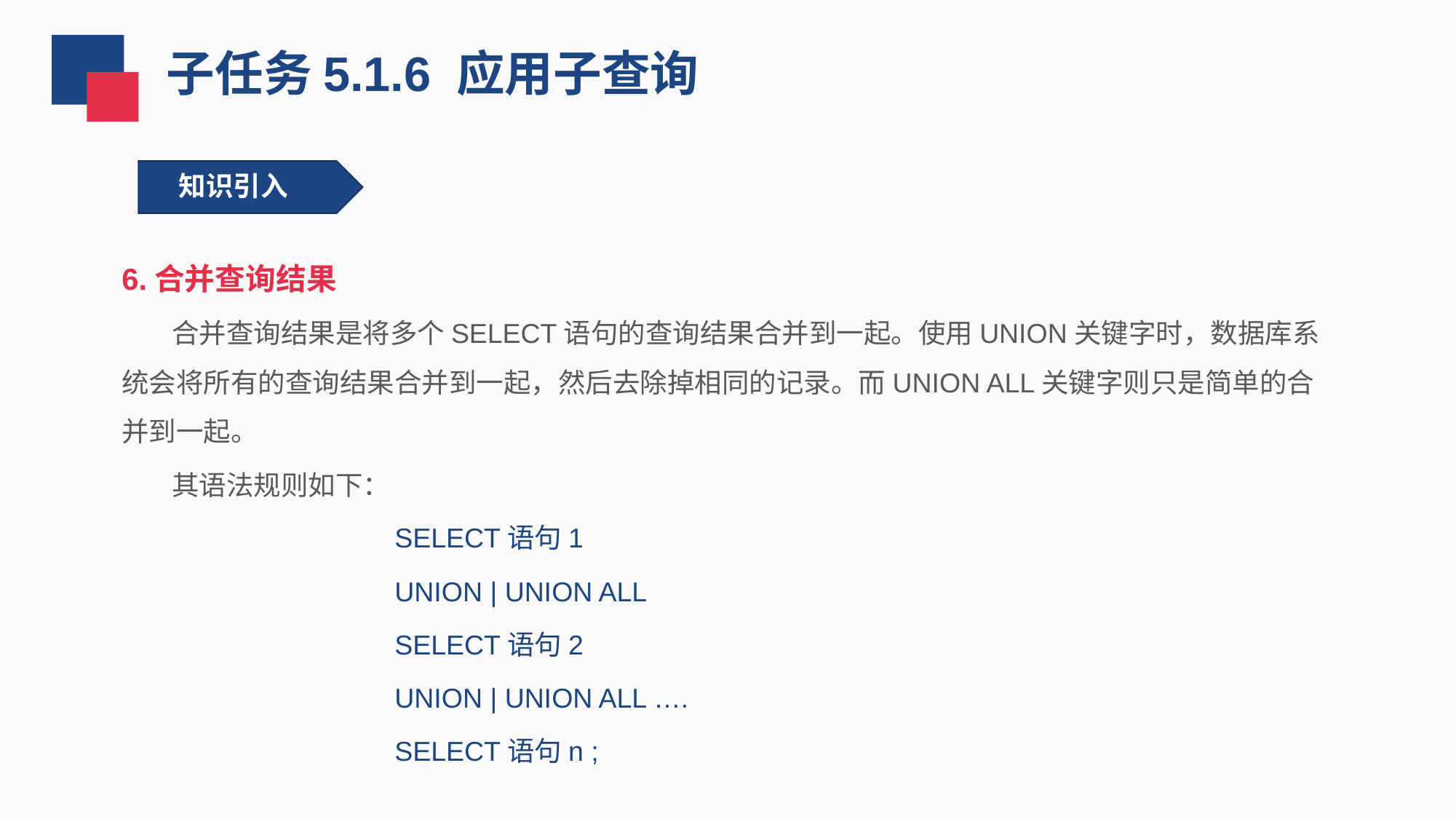

子任务5.1.6 应用子查询

知识引入
6.合并查询结果
       合并查询结果是将多个SELECT语句的查询结果合并到一起。使用UNION关键字时，数据库系统会将所有的查询结果合并到一起，然后去除掉相同的记录。而UNION ALL关键字则只是简单的合并到一起。
       其语法规则如下：
SELECT语句1
UNION | UNION ALL
SELECT语句2
UNION | UNION ALL ….
SELECT语句n ;